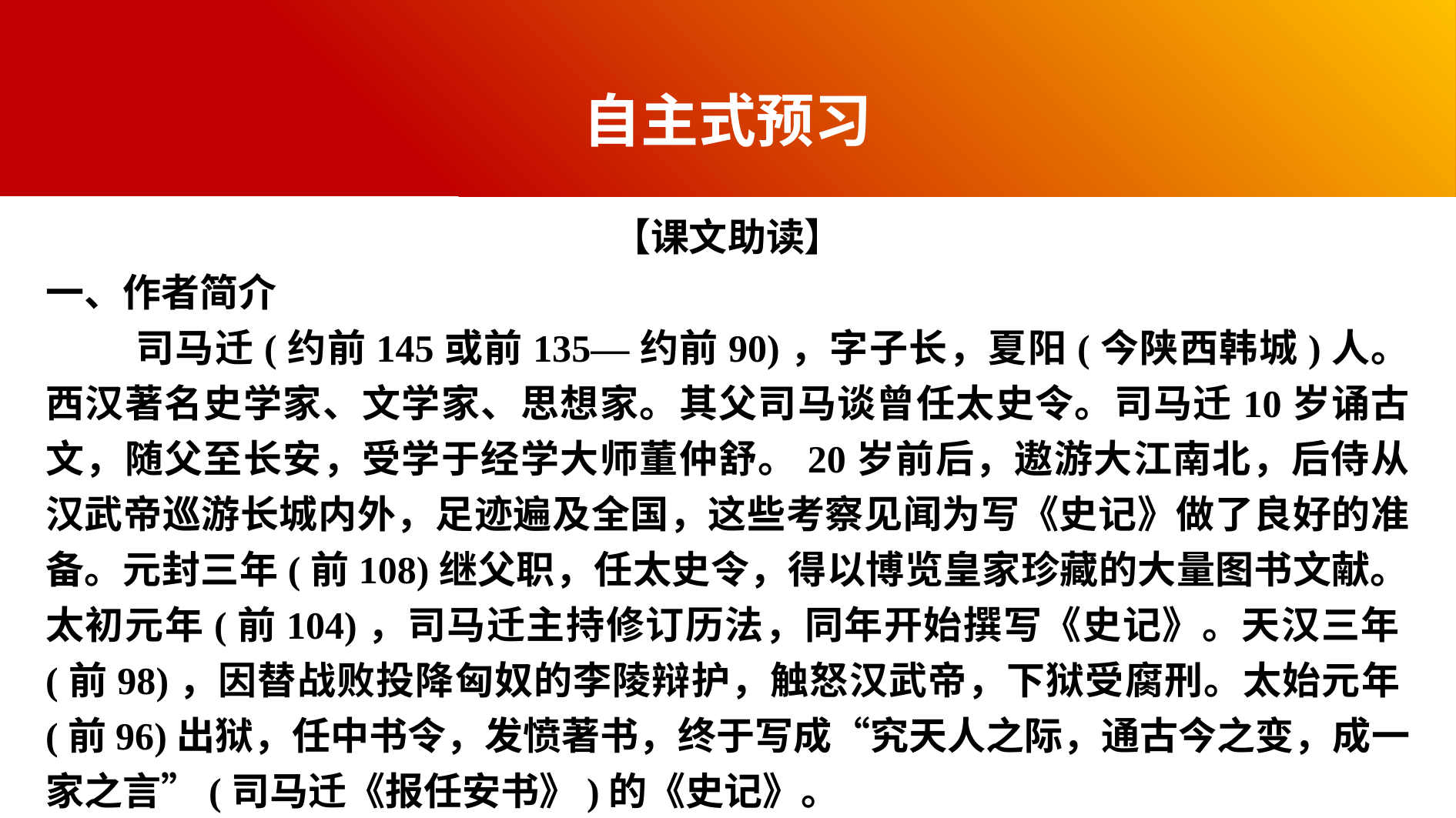

自主式预习
【课文助读】
一、作者简介
司马迁(约前145或前135—约前90)，字子长，夏阳(今陕西韩城)人。西汉著名史学家、文学家、思想家。其父司马谈曾任太史令。司马迁10岁诵古文，随父至长安，受学于经学大师董仲舒。20岁前后，遨游大江南北，后侍从汉武帝巡游长城内外，足迹遍及全国，这些考察见闻为写《史记》做了良好的准备。元封三年(前108)继父职，任太史令，得以博览皇家珍藏的大量图书文献。太初元年(前104)，司马迁主持修订历法，同年开始撰写《史记》。天汉三年(前98)，因替战败投降匈奴的李陵辩护，触怒汉武帝，下狱受腐刑。太始元年(前96)出狱，任中书令，发愤著书，终于写成“究天人之际，通古今之变，成一家之言”(司马迁《报任安书》)的《史记》。